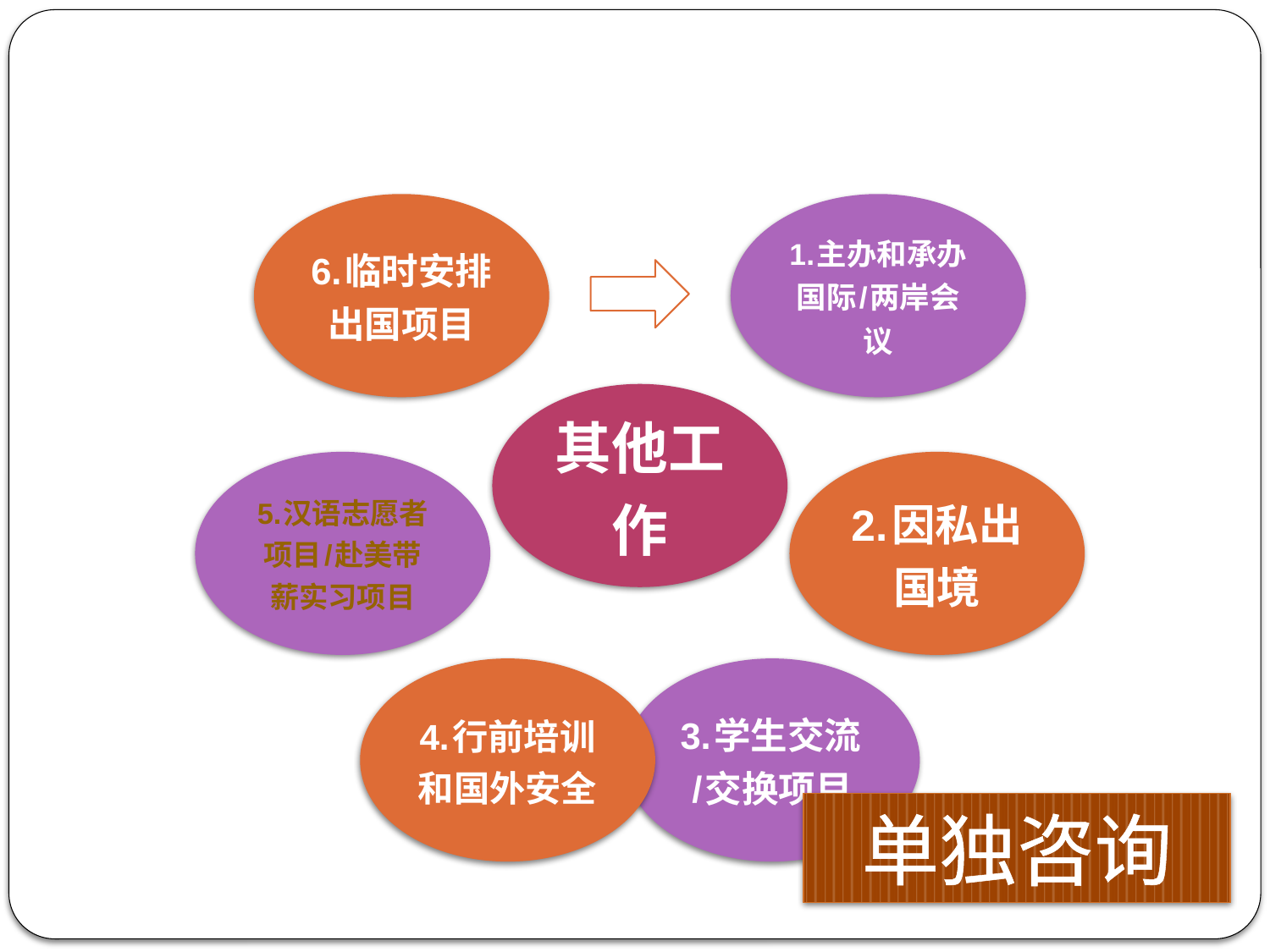

#
其他工作
1.主办和承办国际/两岸会议
2.因私出国境
3.学生交流/交换项目
4.行前培训和国外安全
5.汉语志愿者项目/赴美带薪实习项目
6.临时安排出国项目
单独咨询